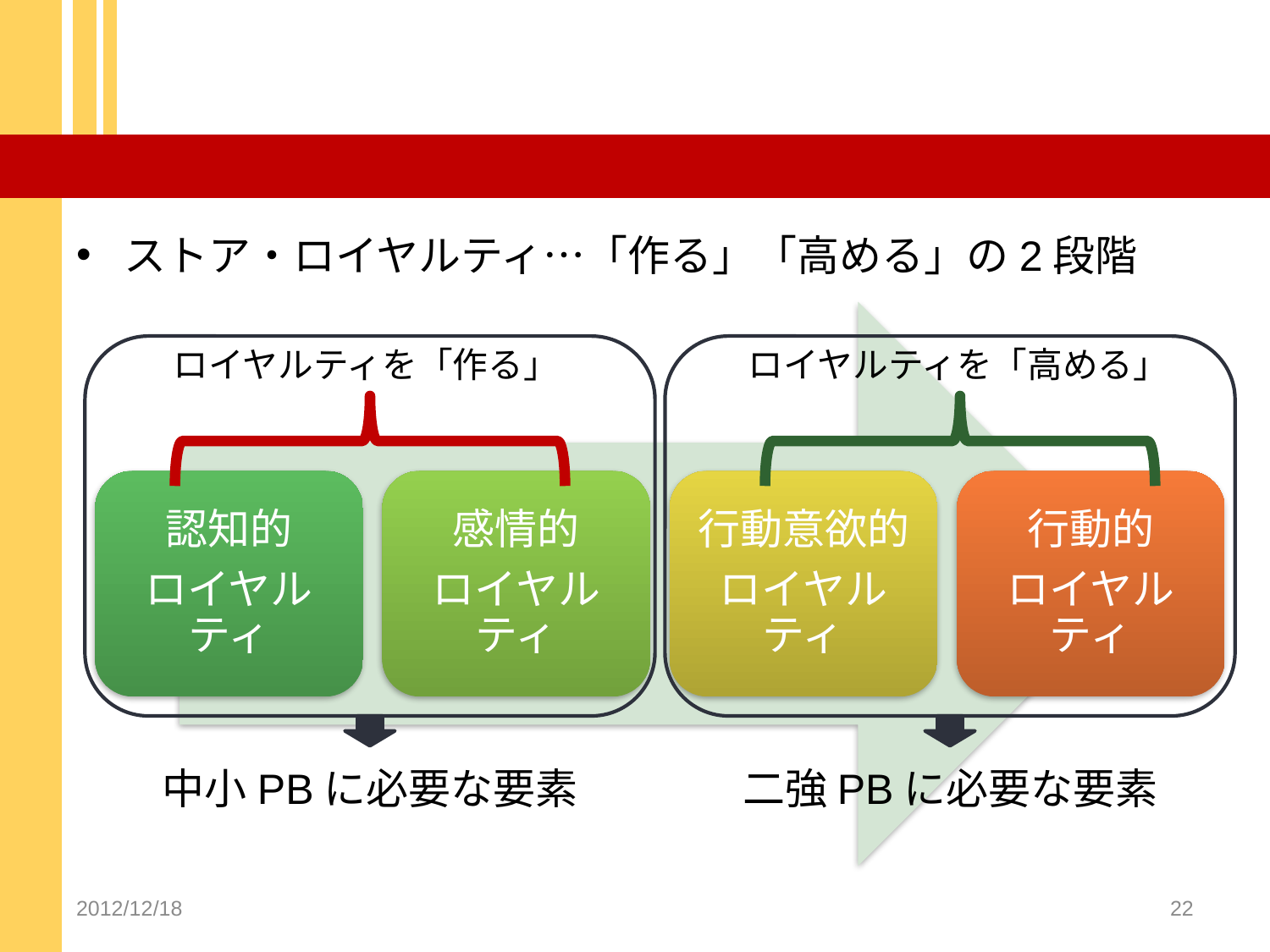

#

ストア・ロイヤルティ…「作る」「高める」の2段階

認知的
ロイヤルティ
感情的
ロイヤルティ
行動意欲的
ロイヤルティ
行動的
ロイヤルティ

ロイヤルティを「作る」

ロイヤルティを「高める」

中小PBに必要な要素
二強PBに必要な要素
2012/12/18
22